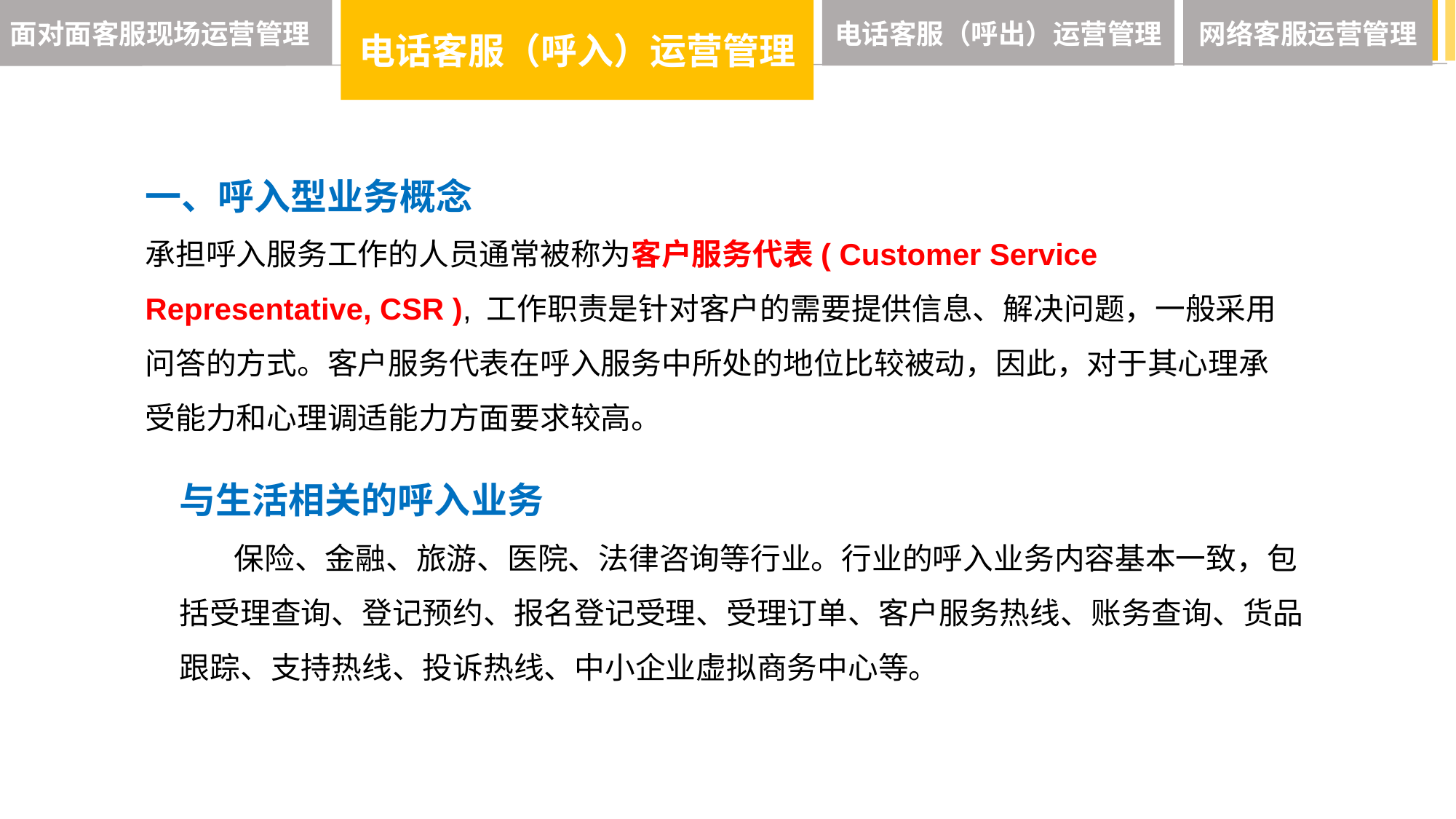

面对面客服现场运营管理
电话客服（呼入）运营管理
电话客服（呼出）运营管理
网络客服运营管理

一、呼入型业务概念
承担呼入服务工作的人员通常被称为客户服务代表( Customer Service Representative, CSR ), 工作职责是针对客户的需要提供信息、解决问题，一般采用问答的方式。客户服务代表在呼入服务中所处的地位比较被动，因此，对于其心理承受能力和心理调适能力方面要求较高。
与生活相关的呼入业务
       保险、金融、旅游、医院、法律咨询等行业。行业的呼入业务内容基本一致，包括受理查询、登记预约、报名登记受理、受理订单、客户服务热线、账务查询、货品跟踪、支持热线、投诉热线、中小企业虚拟商务中心等。